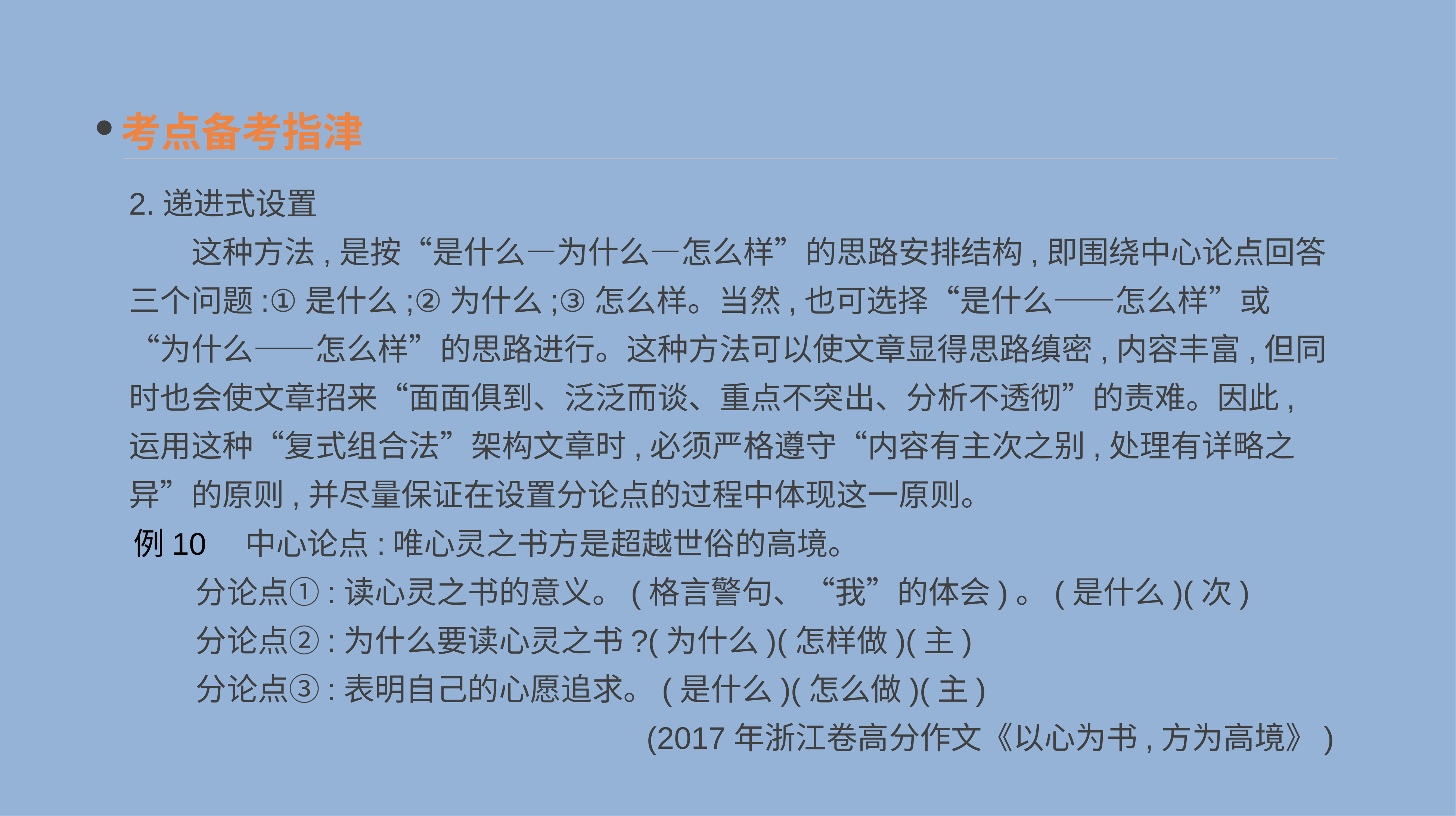

考点备考指津

2.递进式设置
　　这种方法,是按“是什么—为什么—怎么样”的思路安排结构,即围绕中心论点回答三个问题:①是什么;②为什么;③怎么样。当然,也可选择“是什么——怎么样”或“为什么——怎么样”的思路进行。这种方法可以使文章显得思路缜密,内容丰富,但同时也会使文章招来“面面俱到、泛泛而谈、重点不突出、分析不透彻”的责难。因此,运用这种“复式组合法”架构文章时,必须严格遵守“内容有主次之别,处理有详略之异”的原则,并尽量保证在设置分论点的过程中体现这一原则。
例10　中心论点:唯心灵之书方是超越世俗的高境。
　　分论点①:读心灵之书的意义。(格言警句、“我”的体会)。(是什么)(次)
　　分论点②:为什么要读心灵之书?(为什么)(怎样做)(主)
　　分论点③:表明自己的心愿追求。(是什么)(怎么做)(主)
(2017年浙江卷高分作文《以心为书,方为高境》)